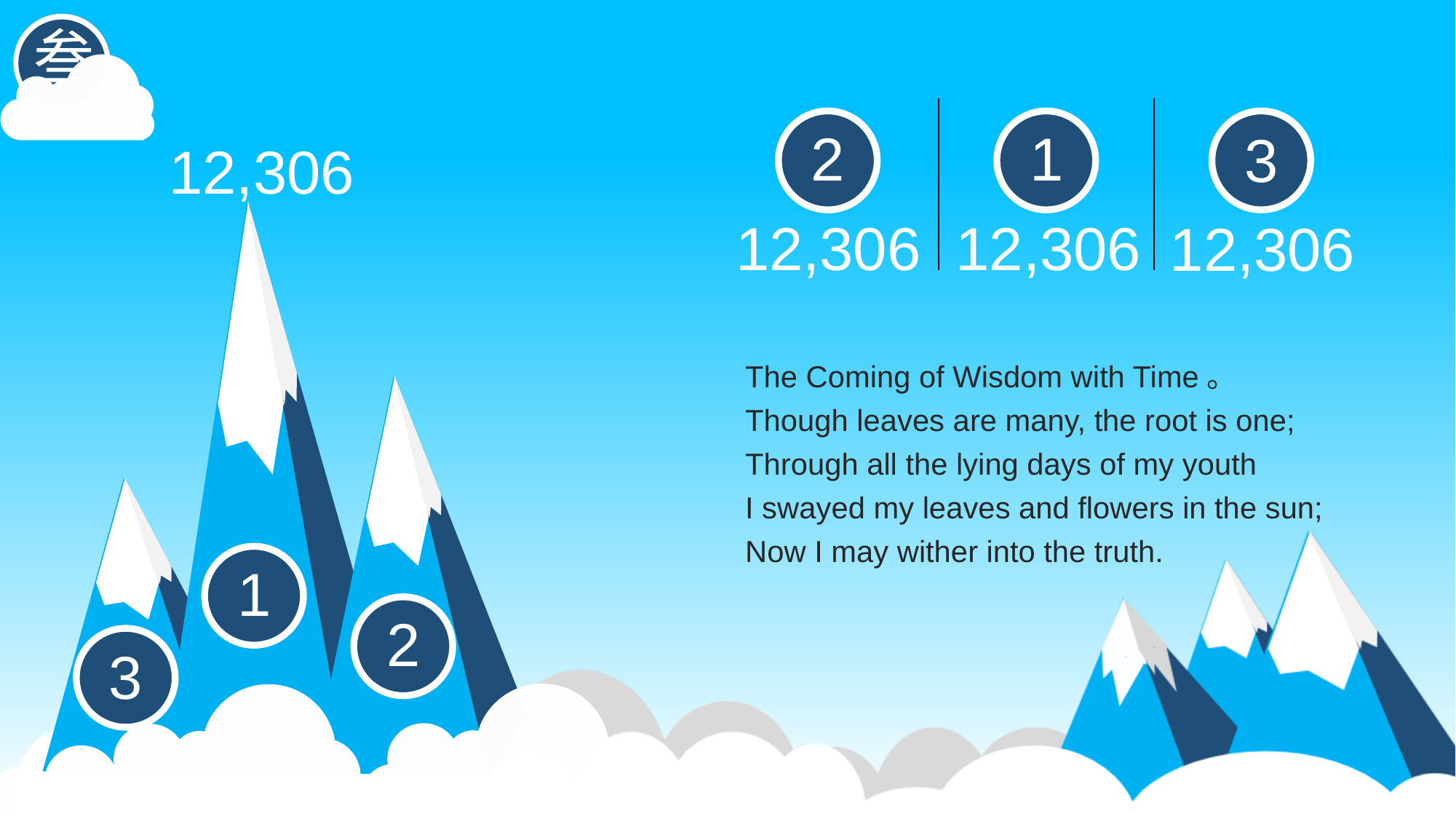

叁

|  |  |  |
| --- | --- | --- |

2

1

3
12,306

1

2

3
12,306
12,306
12,306
The Coming of Wisdom with Time。
Though leaves are many, the root is one;
Through all the lying days of my youth
I swayed my leaves and flowers in the sun;
Now I may wither into the truth.